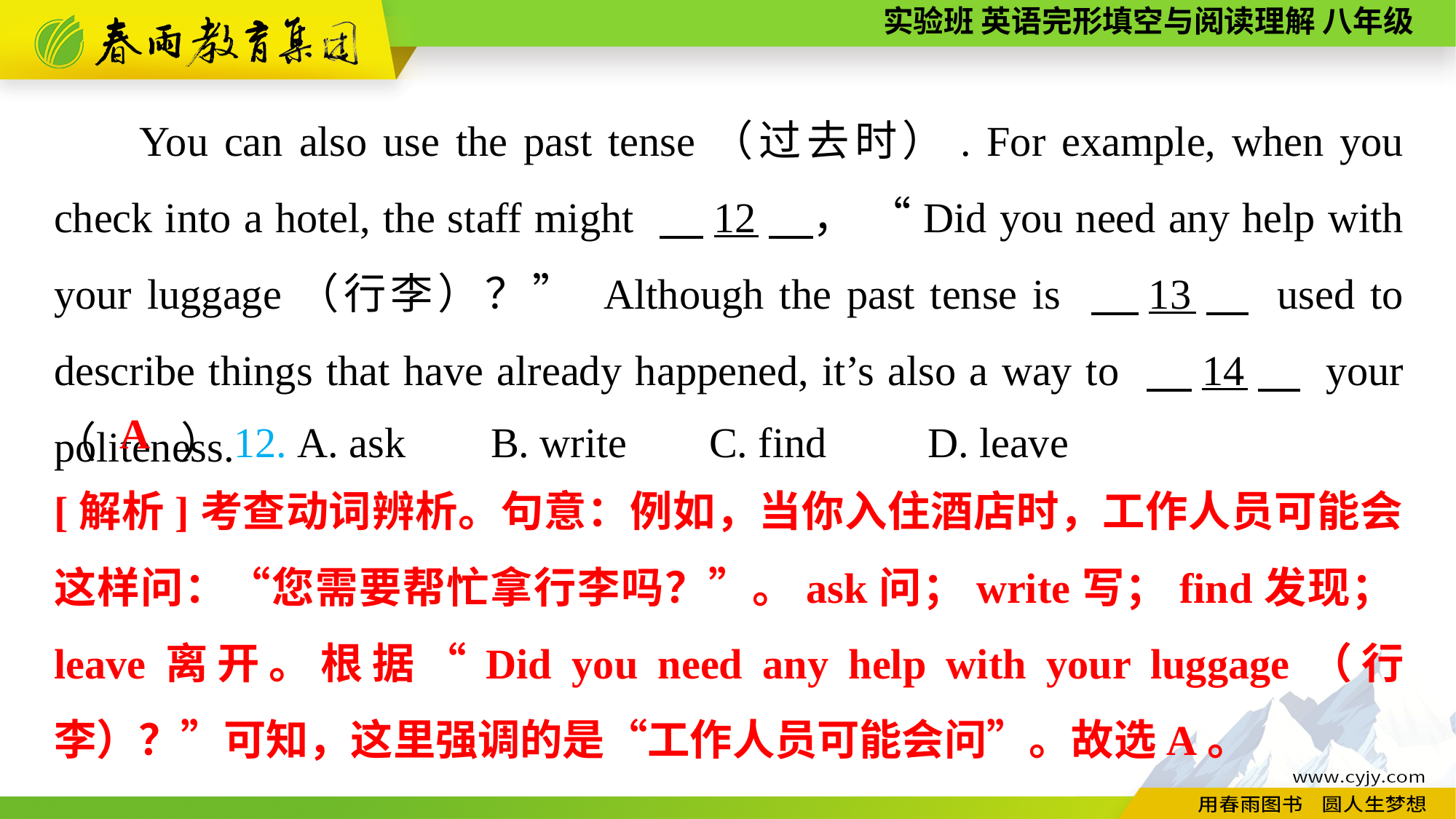

You can also use the past tense（过去时）. For example, when you check into a hotel, the staff might 　12　， “Did you need any help with your luggage（行李）？” Although the past tense is 　13　 used to describe things that have already happened, it’s also a way to 　14　 your politeness.
（　　）12. A. ask	B. write	C. find	D. leave
A
[解析]考查动词辨析。句意：例如，当你入住酒店时，工作人员可能会这样问：“您需要帮忙拿行李吗？”。ask问；write写；find发现；leave离开。根据“Did you need any help with your luggage（行李）？”可知，这里强调的是“工作人员可能会问”。故选A。